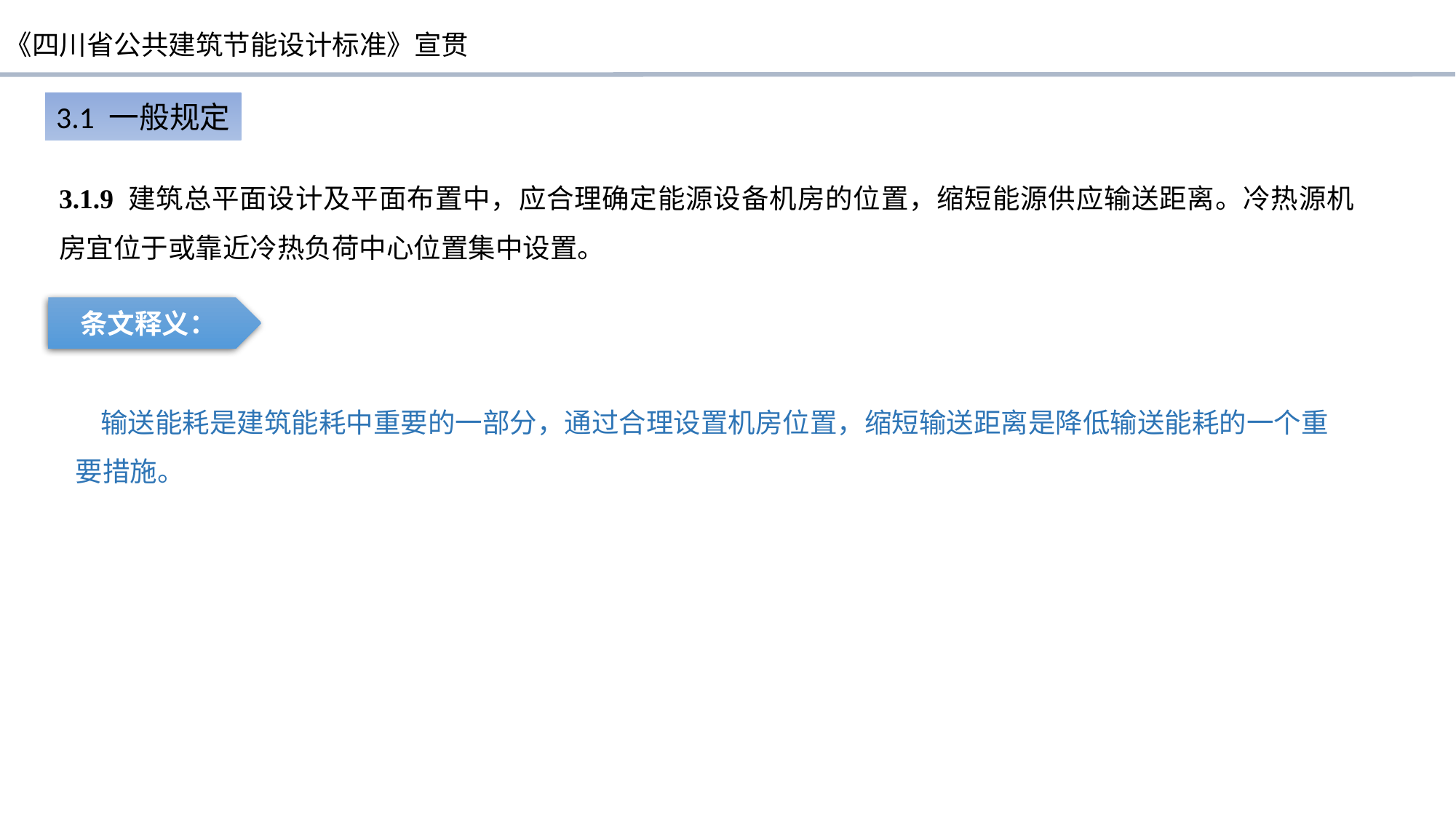

3.1 一般规定
3.1.9 建筑总平面设计及平面布置中，应合理确定能源设备机房的位置，缩短能源供应输送距离。冷热源机房宜位于或靠近冷热负荷中心位置集中设置。
条文释义：
   输送能耗是建筑能耗中重要的一部分，通过合理设置机房位置，缩短输送距离是降低输送能耗的一个重要措施。